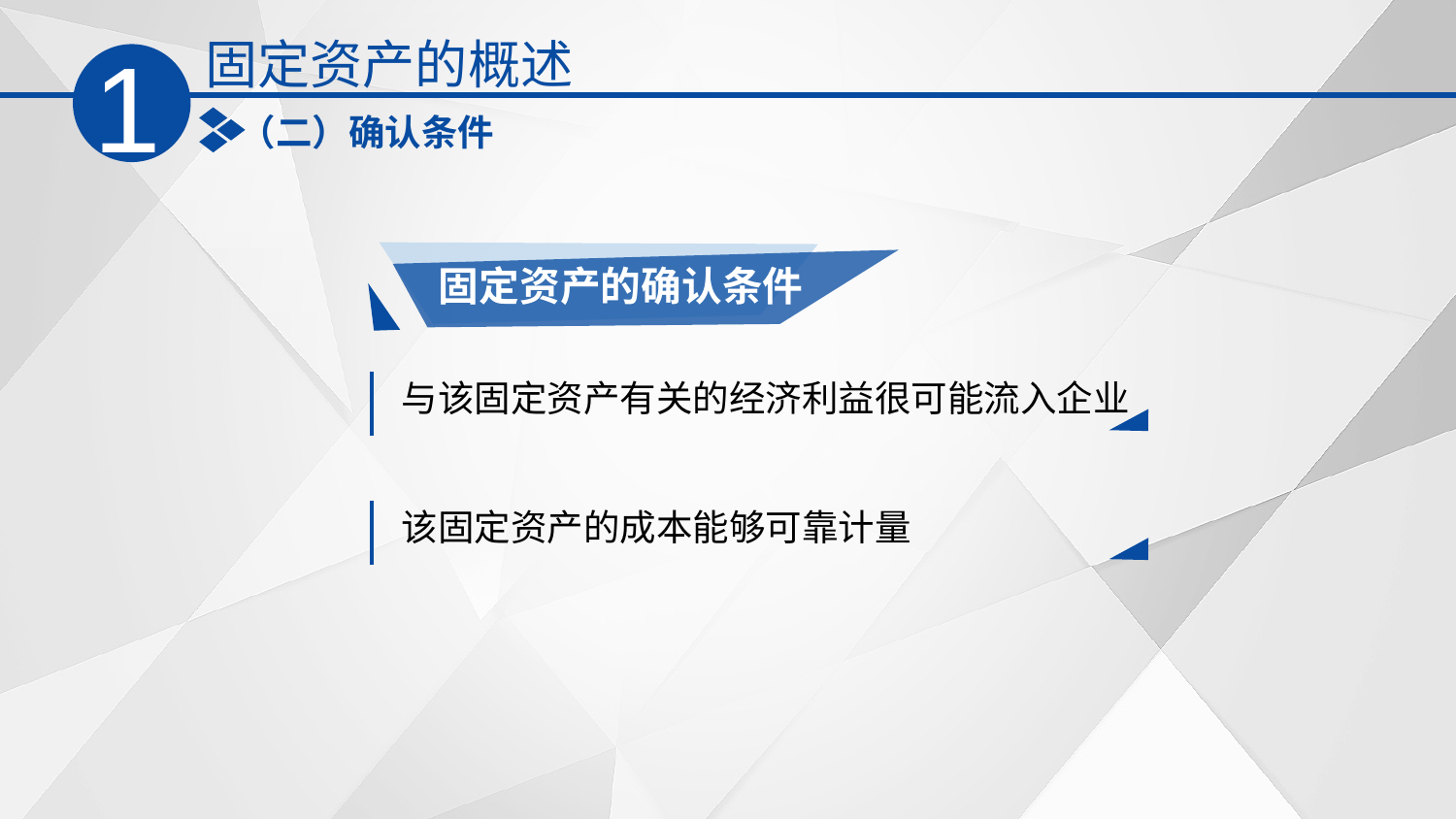

固定资产的概述
1

（二）确认条件

固定资产的确认条件

与该固定资产有关的经济利益很可能流入企业

该固定资产的成本能够可靠计量